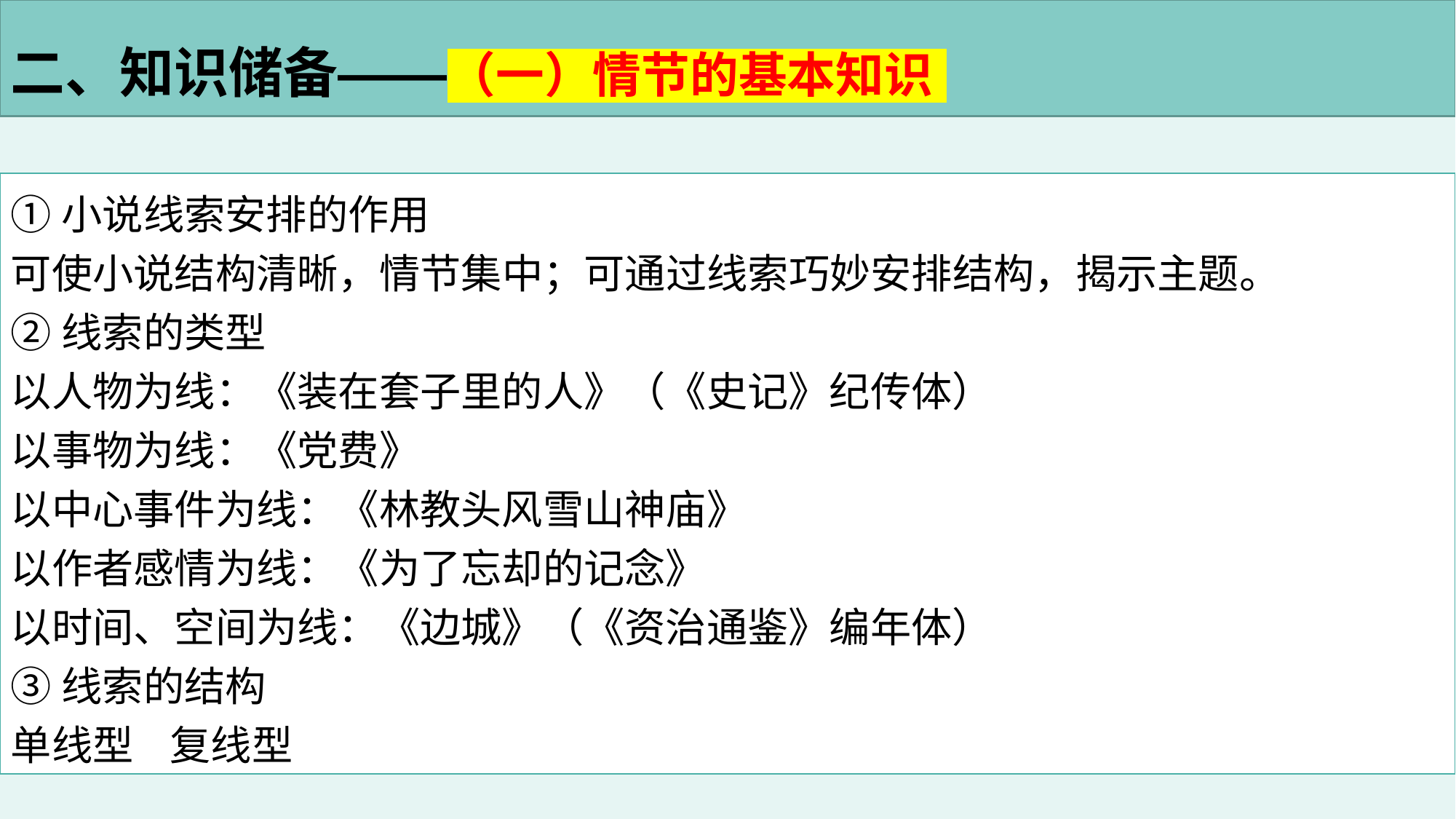

二、知识储备——（一）情节的基本知识

①小说线索安排的作用
可使小说结构清晰，情节集中；可通过线索巧妙安排结构，揭示主题。
②线索的类型
以人物为线：《装在套子里的人》（《史记》纪传体）
以事物为线：《党费》
以中心事件为线：《林教头风雪山神庙》
以作者感情为线：《为了忘却的记念》
以时间、空间为线：《边城》（《资治通鉴》编年体）
③线索的结构
单线型    复线型